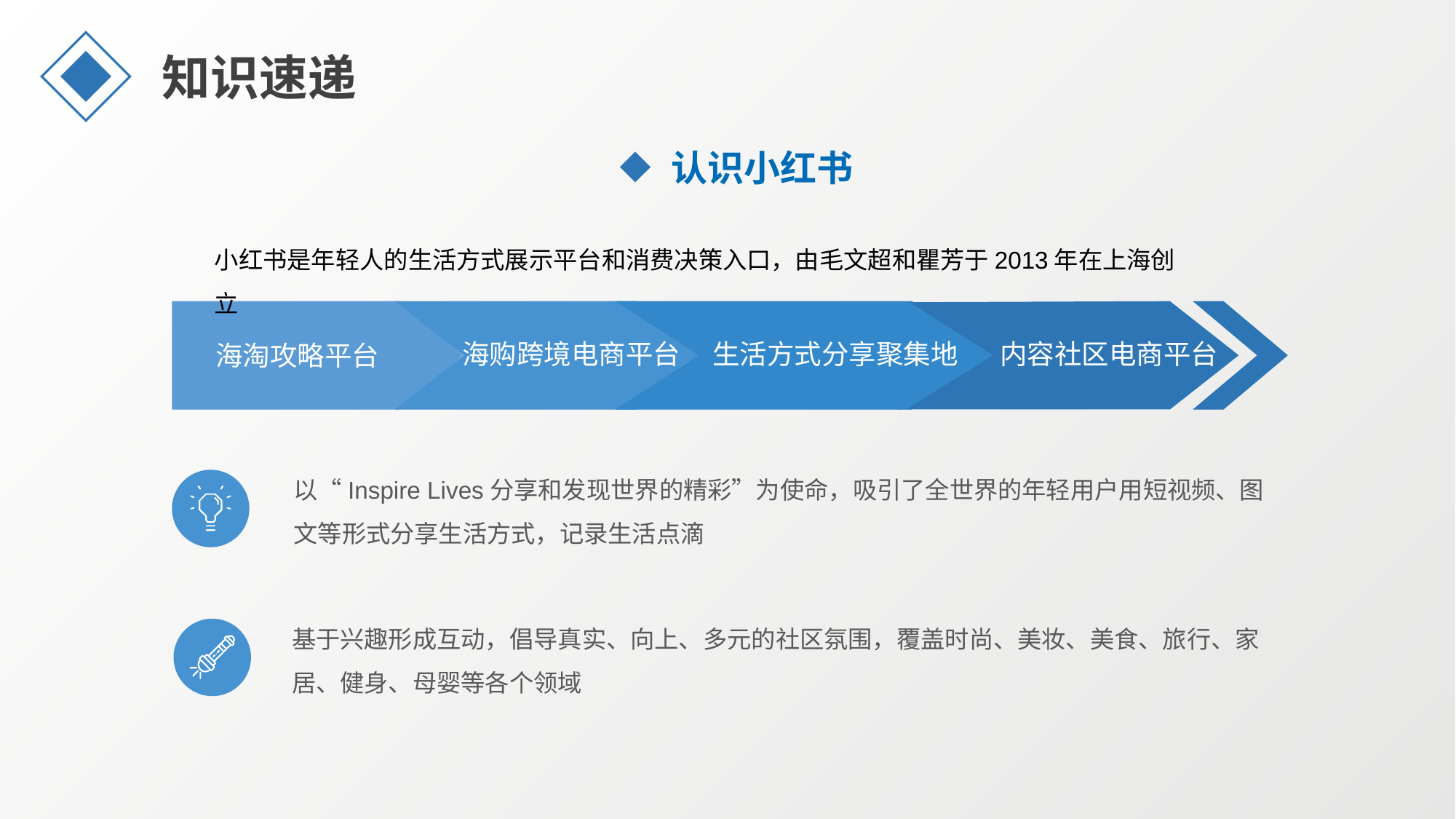

知识速递
认识小红书

小红书是年轻人的生活方式展示平台和消费决策入口，由毛文超和瞿芳于2013年在上海创立

海淘攻略平台

海购跨境电商平台
生活方式分享聚集地
内容社区电商平台
以“Inspire Lives分享和发现世界的精彩”为使命，吸引了全世界的年轻用户用短视频、图文等形式分享生活方式，记录生活点滴

基于兴趣形成互动，倡导真实、向上、多元的社区氛围，覆盖时尚、美妆、美食、旅行、家居、健身、母婴等各个领域